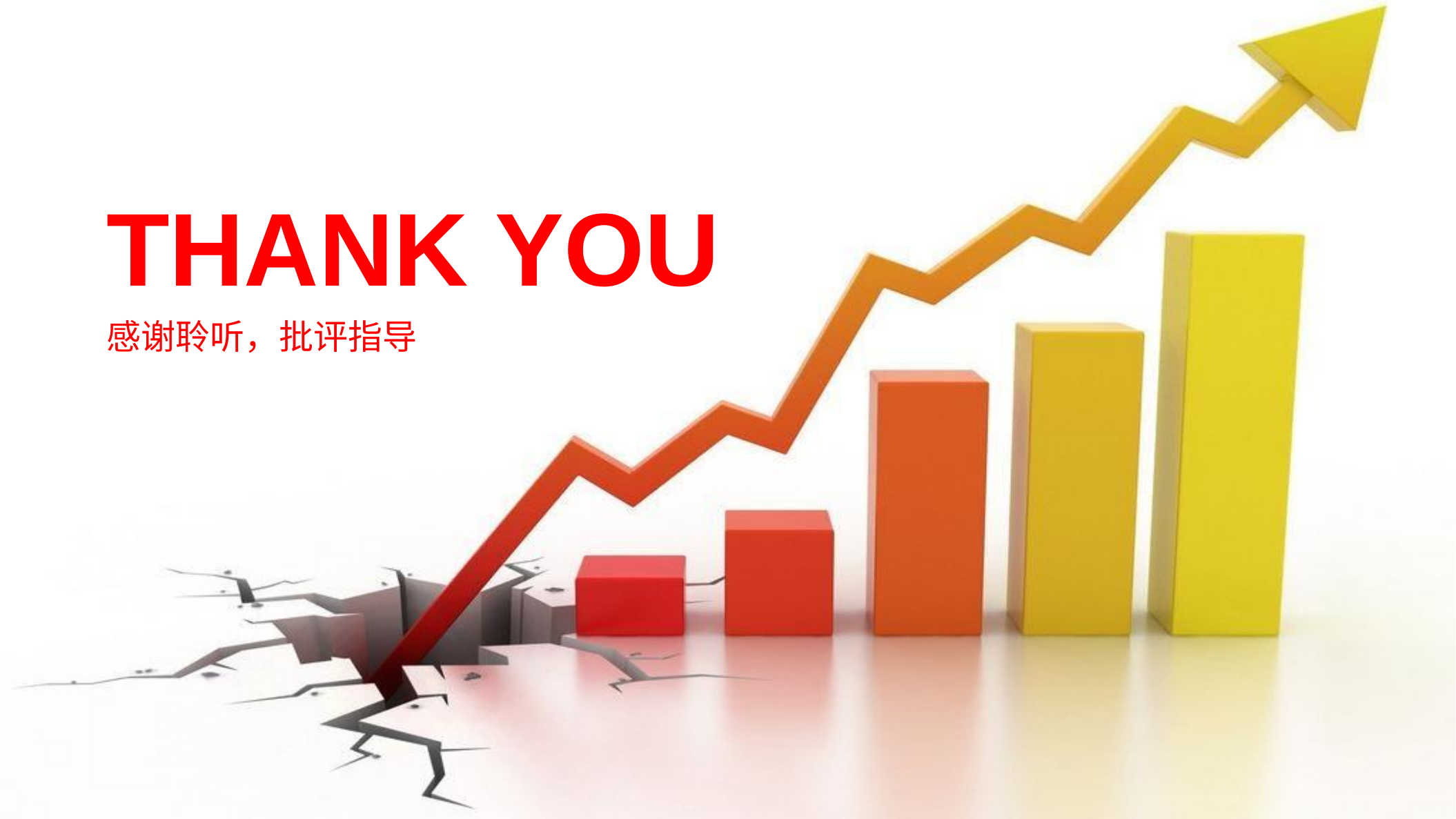

Thank you
感谢聆听，批评指导
PPT模板下载：X X X/moban/     行业PPT模板：X X X/hangye/
节日PPT模板：X X X/jieri/           PPT素材下载：X X X/sucai/
PPT背景图片：X X X/beijing/      PPT图表下载：X X X/tubiao/
优秀PPT下载：X X X/xiazai/        PPT教程： X X X/powerpoint/
Word教程： X X X/word/              Excel教程：X X X/excel/
资料下载：X X X/ziliao/                PPT课件下载：X X X/kejian/
范文下载：X X X/fanwen/             试卷下载：X X X/shiti/
教案下载：X X X/jiaoan/        PPT论坛：www.1ppt.cn